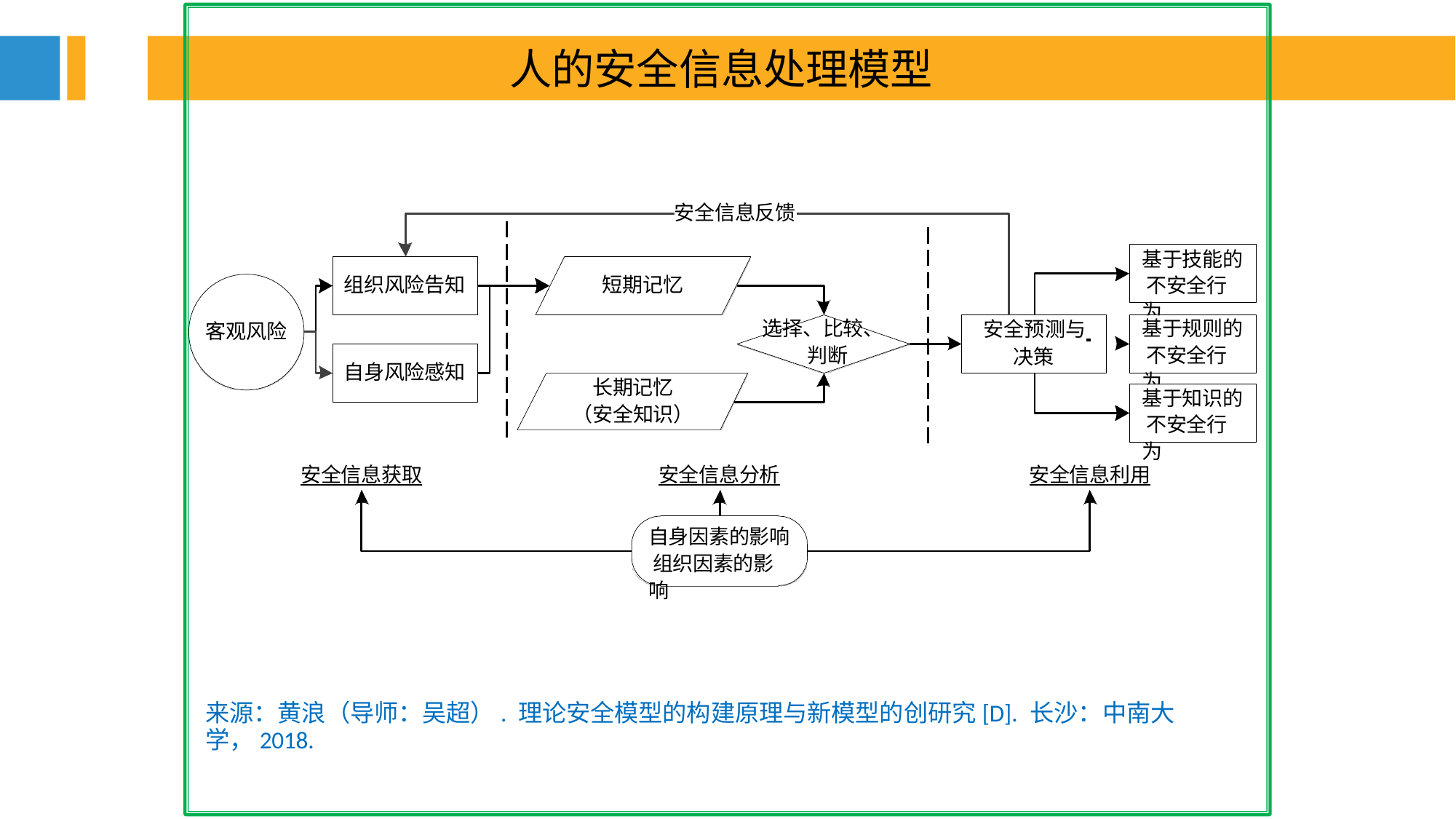

人的安全信息处理模型
安全信息反馈

基于技能的  不安全行为

组织风险告知
短期记忆

选择、比较、  判断
基于规则的  不安全行为

安全预测与
决策
客观风险

自身风险感知

长期记忆
（安全知识）
基于知识的  不安全行为

安全信息获取
安全信息分析
安全信息利用

自身因素的影响  组织因素的影响
来源：黄浪（导师：吴超）. 理论安全模型的构建原理与新模型的创研究[D]. 长沙：中南大学，2018.